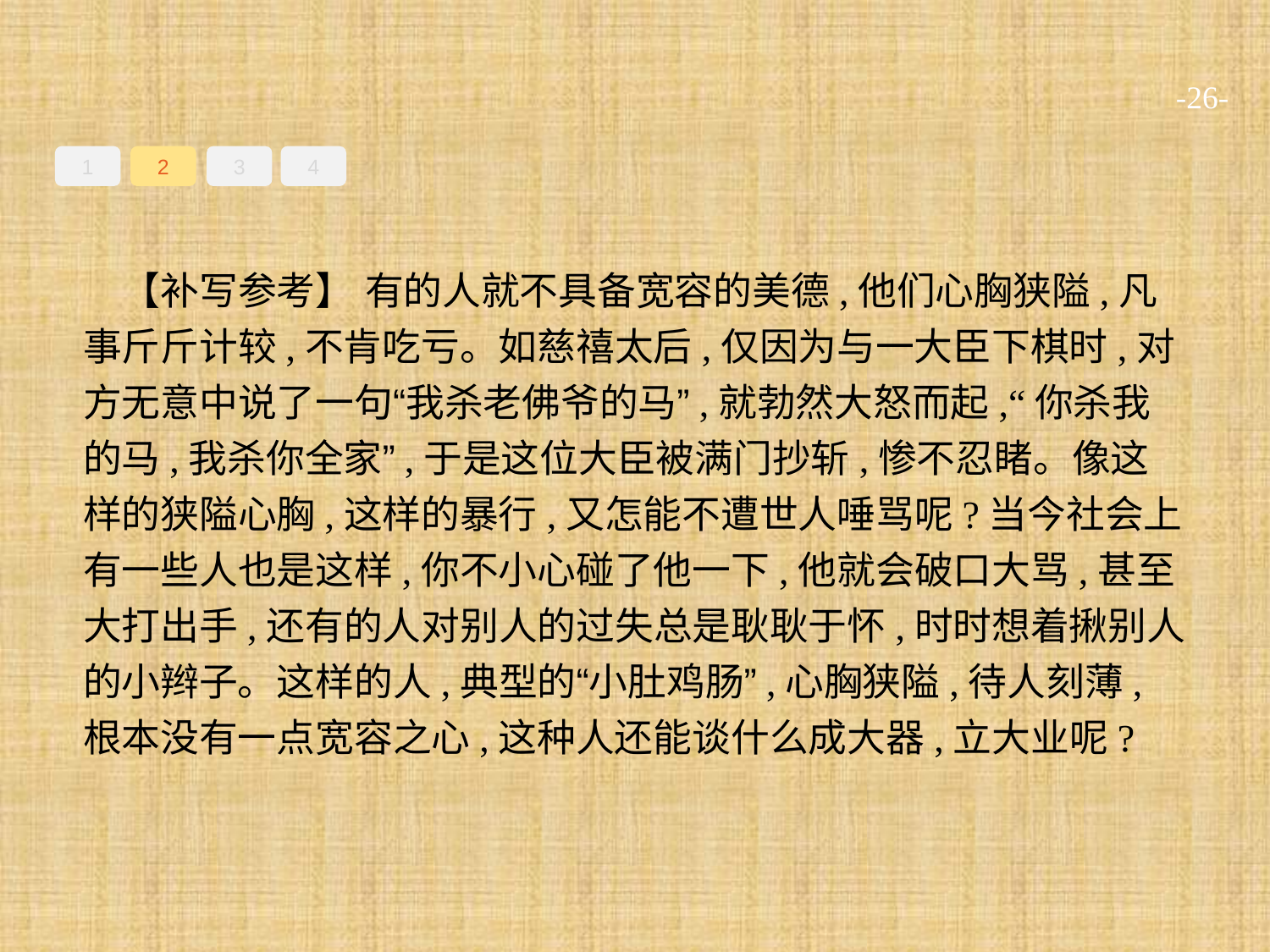

-26-
1
2
3
4
【补写参考】 有的人就不具备宽容的美德,他们心胸狭隘,凡事斤斤计较,不肯吃亏。如慈禧太后,仅因为与一大臣下棋时,对方无意中说了一句“我杀老佛爷的马”,就勃然大怒而起,“你杀我的马,我杀你全家”,于是这位大臣被满门抄斩,惨不忍睹。像这样的狭隘心胸,这样的暴行,又怎能不遭世人唾骂呢?当今社会上有一些人也是这样,你不小心碰了他一下,他就会破口大骂,甚至大打出手,还有的人对别人的过失总是耿耿于怀,时时想着揪别人的小辫子。这样的人,典型的“小肚鸡肠”,心胸狭隘,待人刻薄,根本没有一点宽容之心,这种人还能谈什么成大器,立大业呢?